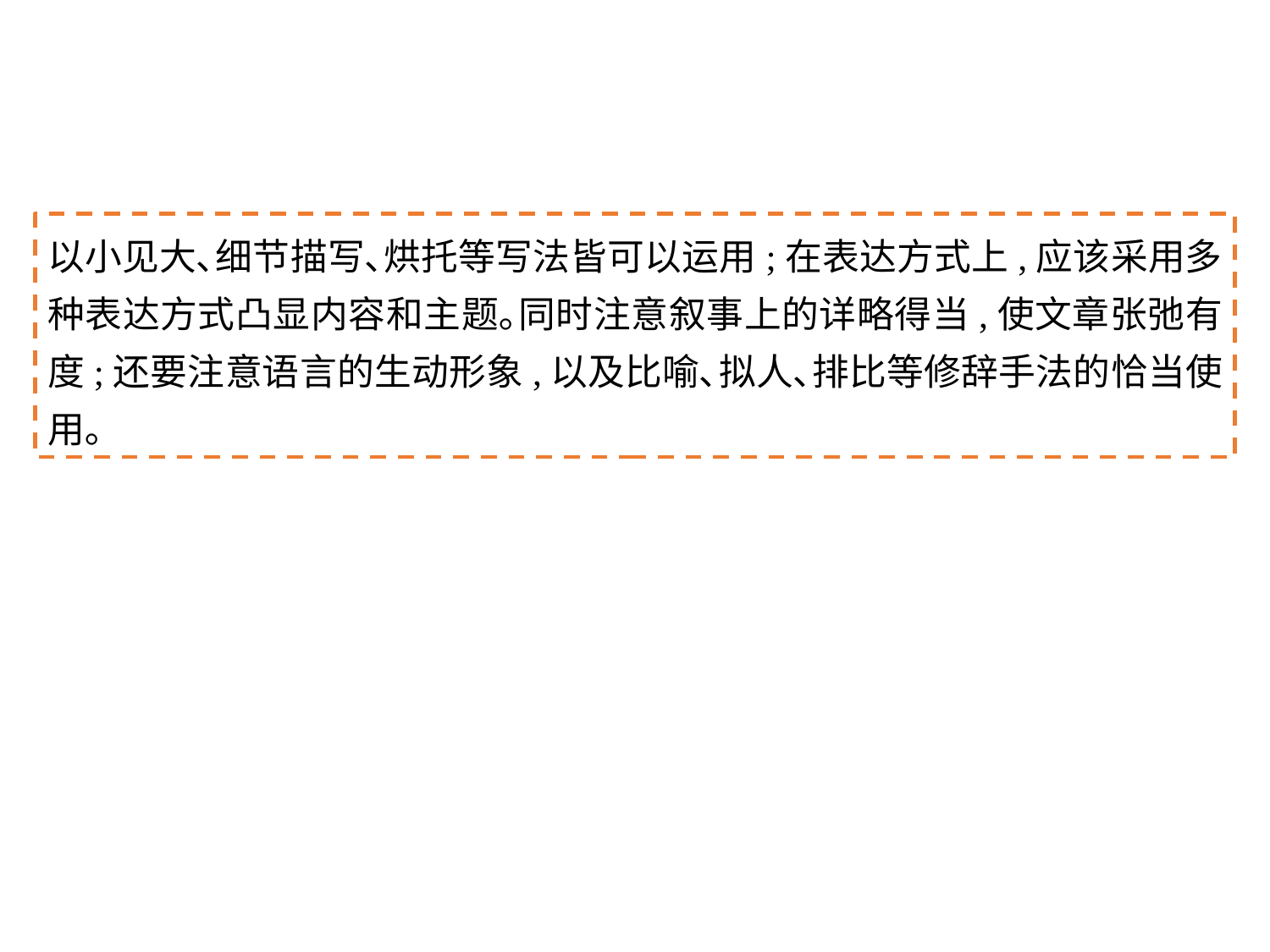

以小见大､细节描写､烘托等写法皆可以运用;在表达方式上,应该采用多种表达方式凸显内容和主题｡同时注意叙事上的详略得当,使文章张弛有度;还要注意语言的生动形象,以及比喻､拟人､排比等修辞手法的恰当使用｡